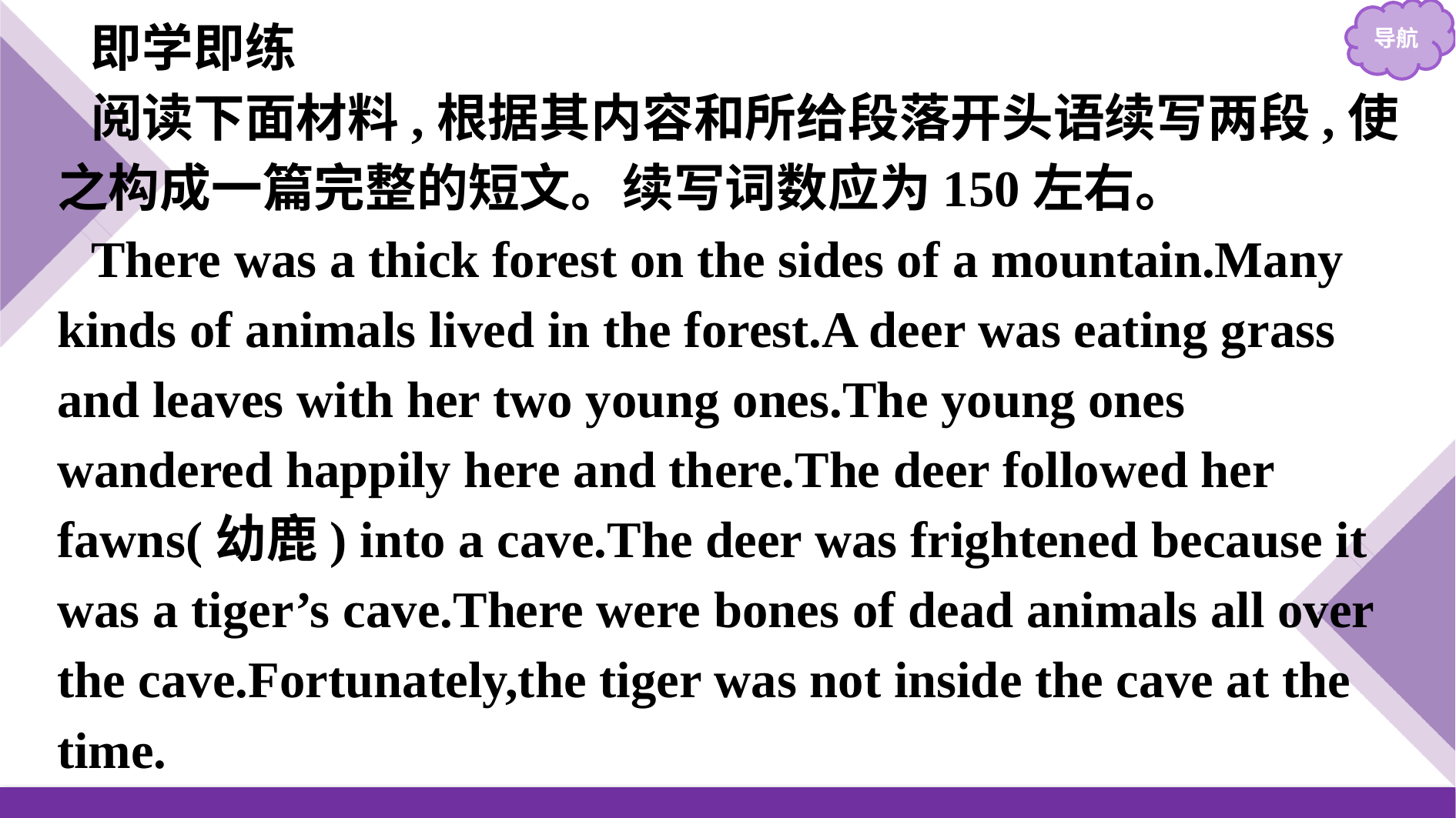

即学即练
阅读下面材料,根据其内容和所给段落开头语续写两段,使之构成一篇完整的短文。续写词数应为150左右。
There was a thick forest on the sides of a mountain.Many kinds of animals lived in the forest.A deer was eating grass and leaves with her two young ones.The young ones wandered happily here and there.The deer followed her fawns(幼鹿) into a cave.The deer was frightened because it was a tiger’s cave.There were bones of dead animals all over the cave.Fortunately,the tiger was not inside the cave at the time.